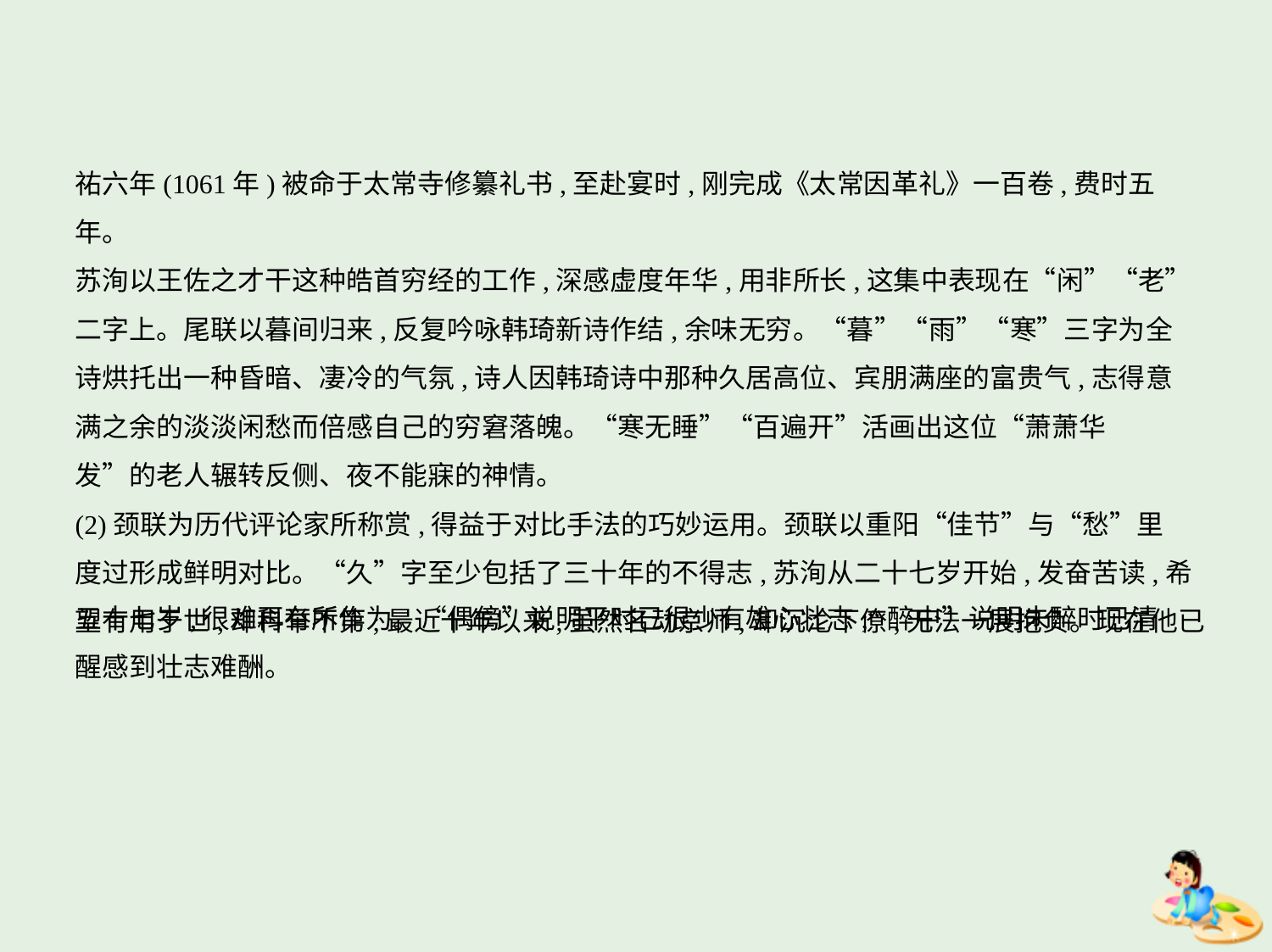

祐六年(1061年)被命于太常寺修纂礼书,至赴宴时,刚完成《太常因革礼》一百卷,费时五年。
苏洵以王佐之才干这种皓首穷经的工作,深感虚度年华,用非所长,这集中表现在“闲”“老”
二字上。尾联以暮间归来,反复吟咏韩琦新诗作结,余味无穷。“暮”“雨”“寒”三字为全
诗烘托出一种昏暗、凄冷的气氛,诗人因韩琦诗中那种久居高位、宾朋满座的富贵气,志得意
满之余的淡淡闲愁而倍感自己的穷窘落魄。“寒无睡”“百遍开”活画出这位“萧萧华
发”的老人辗转反侧、夜不能寐的神情。
(2)颈联为历代评论家所称赏,得益于对比手法的巧妙运用。颈联以重阳“佳节”与“愁”里
度过形成鲜明对比。“久”字至少包括了三十年的不得志,苏洵从二十七岁开始,发奋苦读,希
望有用于世,却科举不第;最近十年以来,虽然名动京师,却沉沦下僚,无法一展抱负。现在他已
五十七岁,很难再有所作为。“偶傍”说明平时已很少有雄心壮志;“醉中”说明未醉时已清
醒感到壮志难酬。